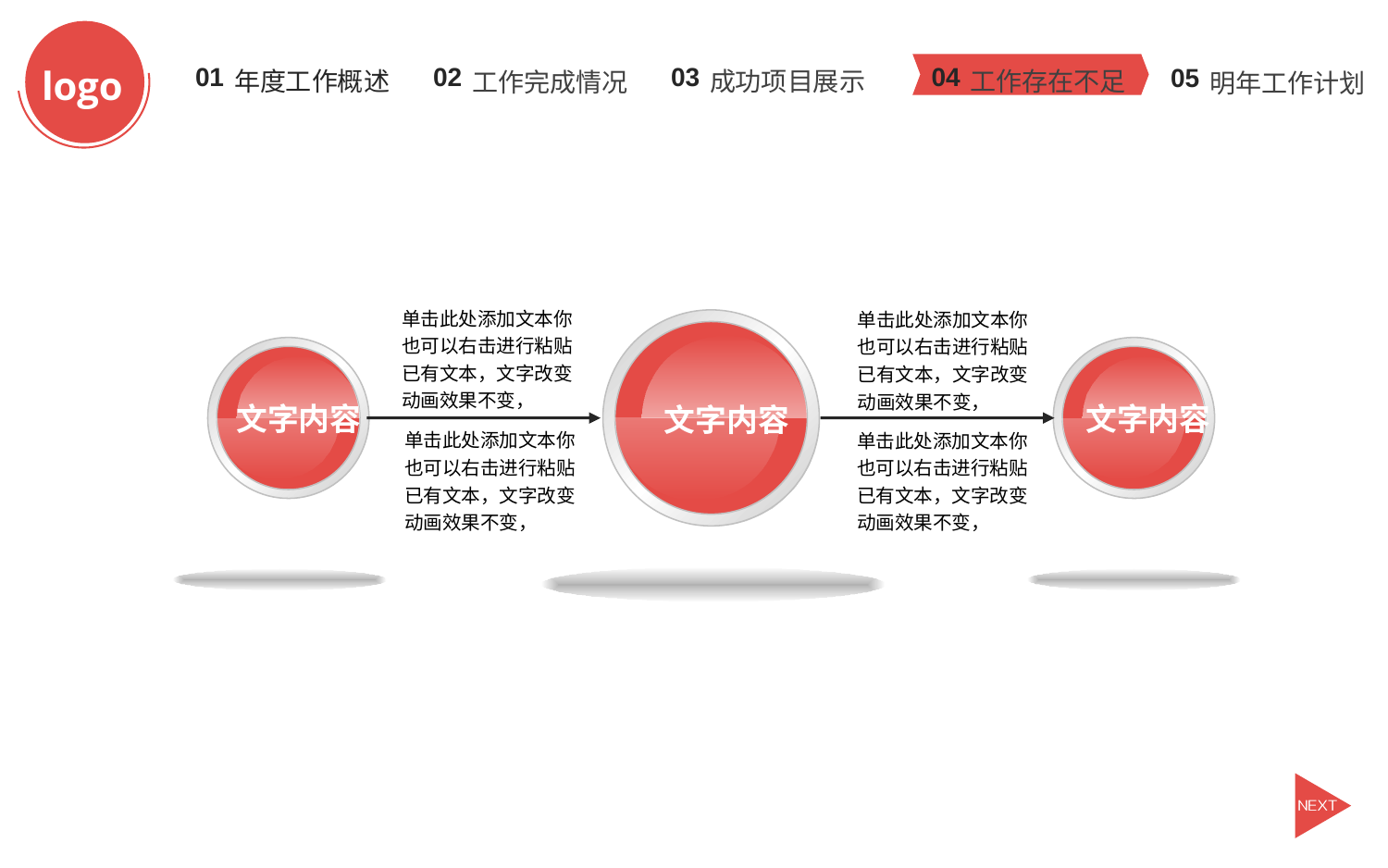

logo
成功项目展示
工作存在不足
年度工作概述
工作完成情况
明年工作计划
03
04
02
01

05
单击此处添加文本你也可以右击进行粘贴已有文本，文字改变动画效果不变，
单击此处添加文本你也可以右击进行粘贴已有文本，文字改变动画效果不变，

文字内容

文字内容

文字内容

单击此处添加文本你也可以右击进行粘贴已有文本，文字改变动画效果不变，
单击此处添加文本你也可以右击进行粘贴已有文本，文字改变动画效果不变，